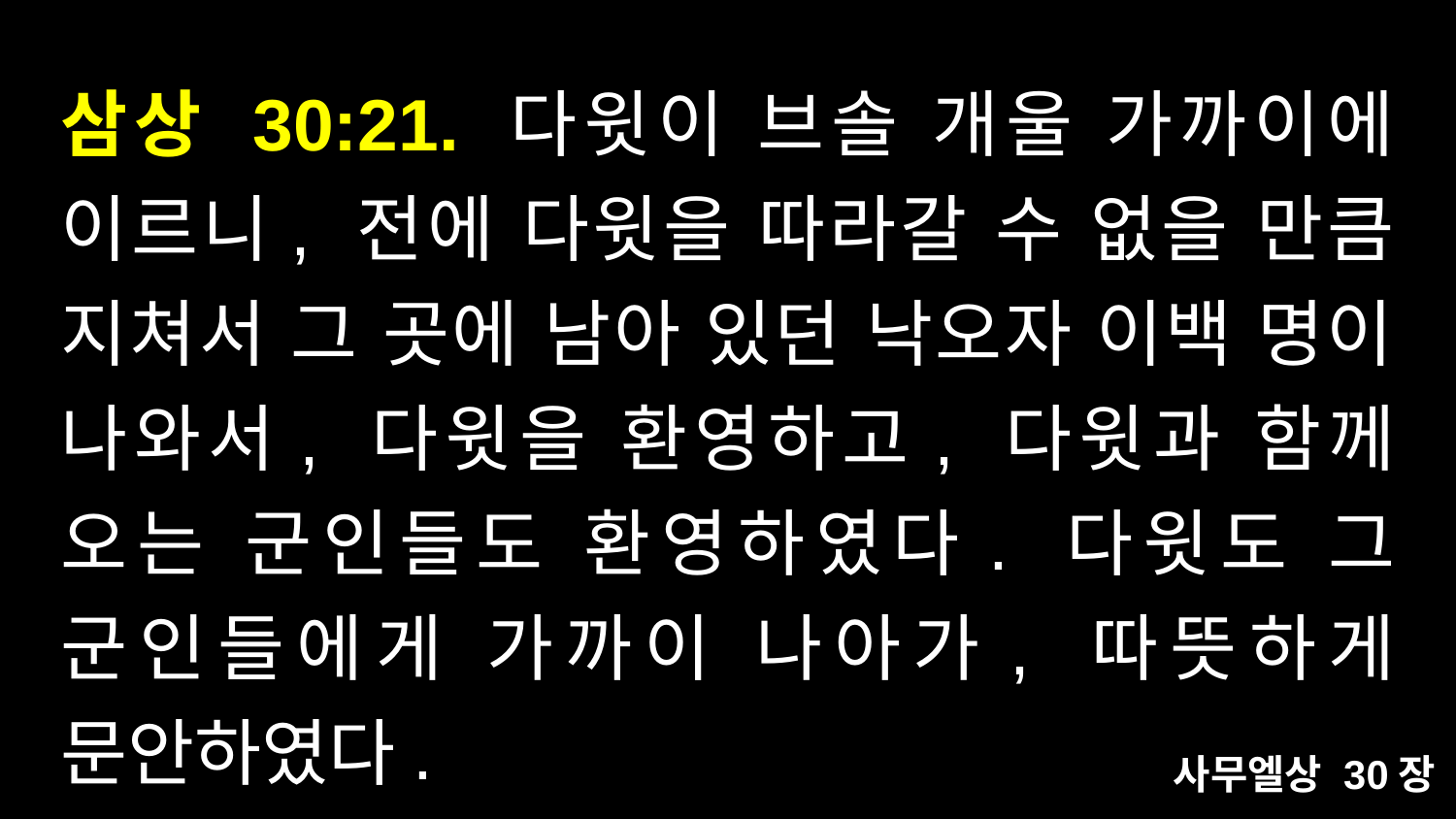

# 삼상 30:21. 다윗이 브솔 개울 가까이에 이르니, 전에 다윗을 따라갈 수 없을 만큼 지쳐서 그 곳에 남아 있던 낙오자 이백 명이 나와서, 다윗을 환영하고, 다윗과 함께 오는 군인들도 환영하였다. 다윗도 그 군인들에게 가까이 나아가, 따뜻하게 문안하였다.
사무엘상 30장